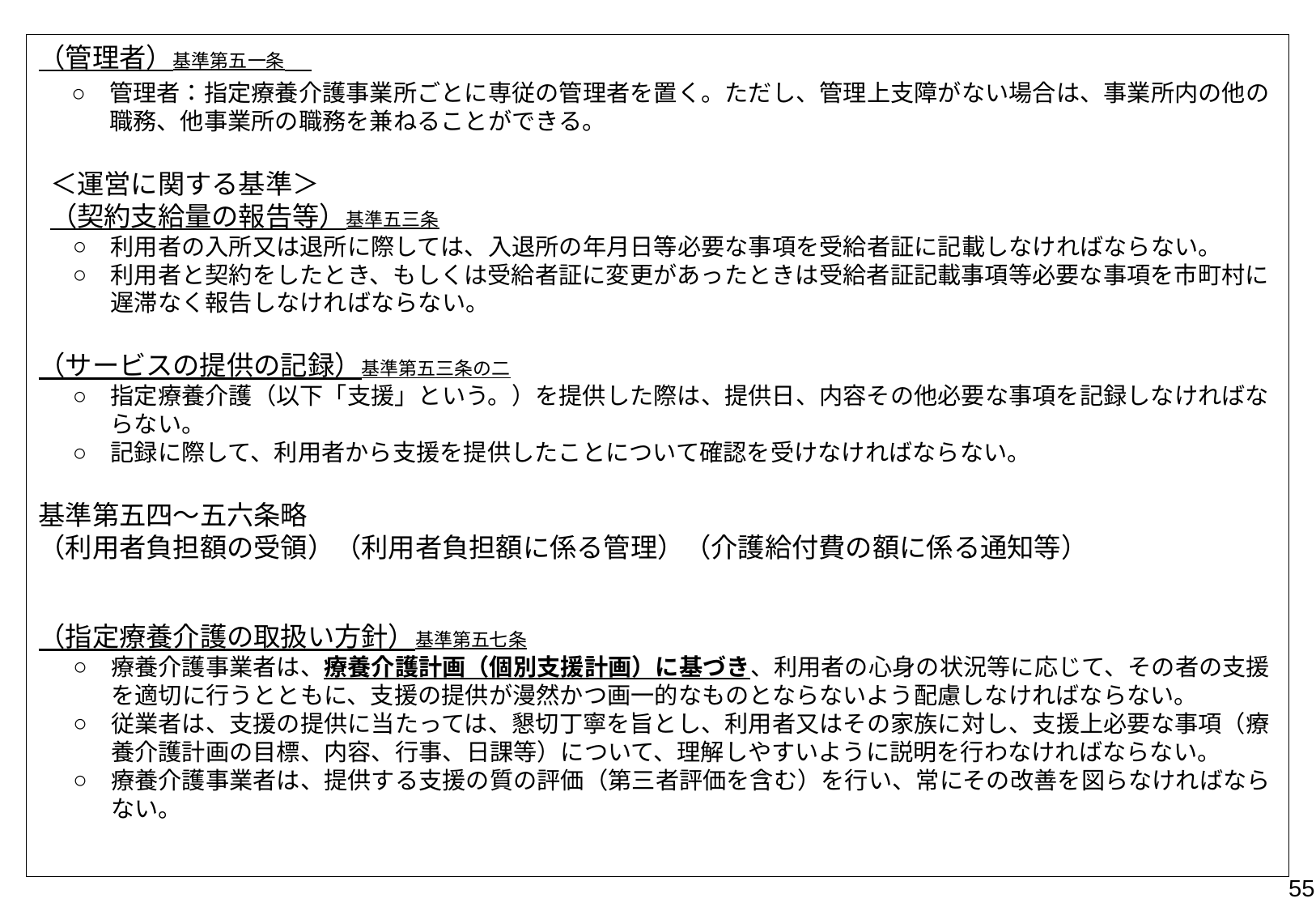

（管理者）基準第五一条
管理者：指定療養介護事業所ごとに専従の管理者を置く。ただし、管理上支障がない場合は、事業所内の他の職務、他事業所の職務を兼ねることができる。

＜運営に関する基準＞
（契約支給量の報告等）基準五三条
利用者の入所又は退所に際しては、入退所の年月日等必要な事項を受給者証に記載しなければならない。
利用者と契約をしたとき、もしくは受給者証に変更があったときは受給者証記載事項等必要な事項を市町村に遅滞なく報告しなければならない。

（サービスの提供の記録）基準第五三条の二
指定療養介護（以下「支援」という。）を提供した際は、提供日、内容その他必要な事項を記録しなければならない。
記録に際して、利用者から支援を提供したことについて確認を受けなければならない。

基準第五四～五六条略
（利用者負担額の受領）（利用者負担額に係る管理）（介護給付費の額に係る通知等）

（指定療養介護の取扱い方針）基準第五七条
療養介護事業者は、療養介護計画（個別支援計画）に基づき、利用者の心身の状況等に応じて、その者の支援を適切に行うとともに、支援の提供が漫然かつ画一的なものとならないよう配慮しなければならない。
従業者は、支援の提供に当たっては、懇切丁寧を旨とし、利用者又はその家族に対し、支援上必要な事項（療養介護計画の目標、内容、行事、日課等）について、理解しやすいように説明を行わなければならない。
療養介護事業者は、提供する支援の質の評価（第三者評価を含む）を行い、常にその改善を図らなければならない。

55